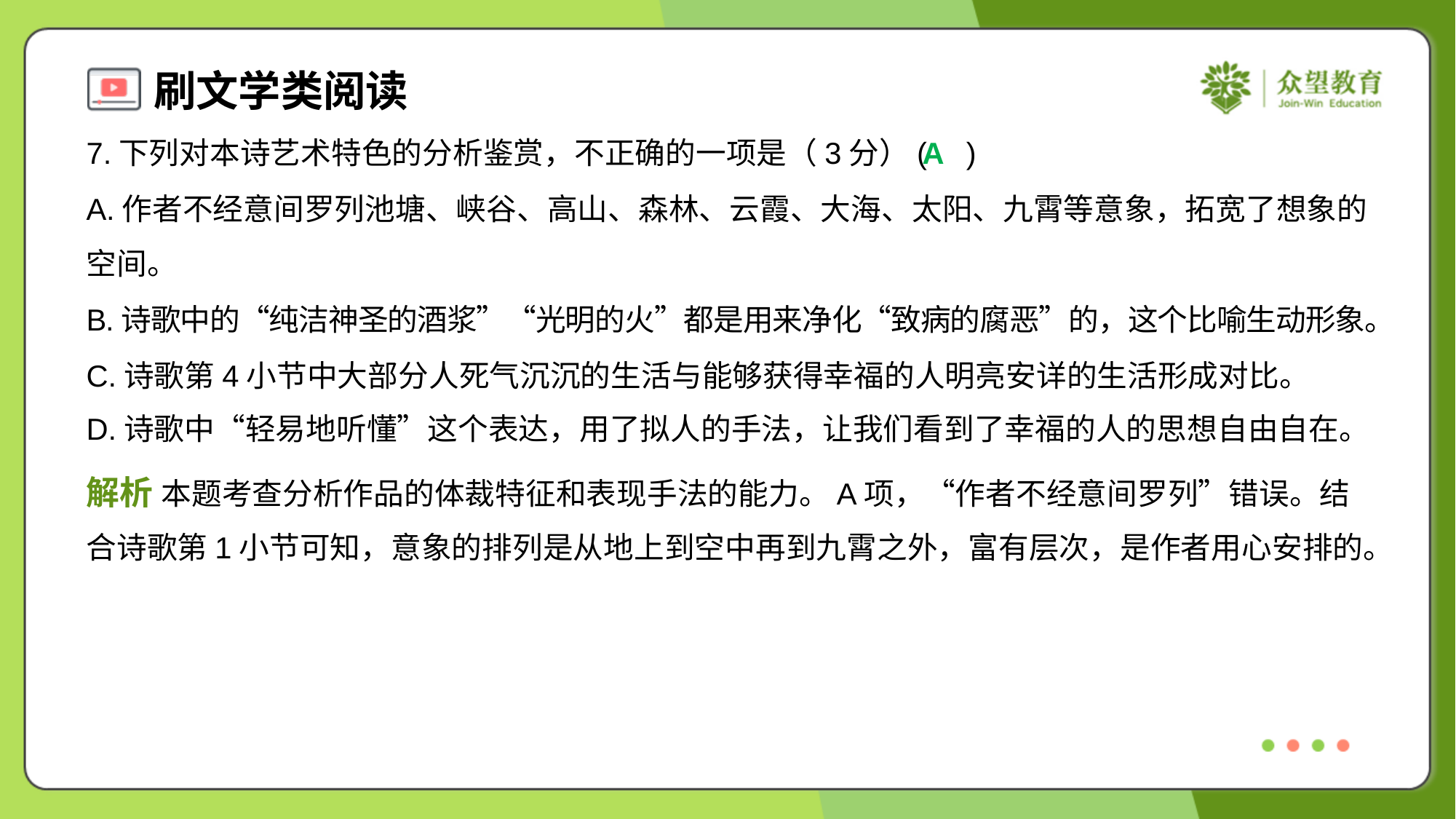

7.下列对本诗艺术特色的分析鉴赏，不正确的一项是（3分）(     )
A
A.作者不经意间罗列池塘、峡谷、高山、森林、云霞、大海、太阳、九霄等意象，拓宽了想象的
空间。
B.诗歌中的“纯洁神圣的酒浆”“光明的火”都是用来净化“致病的腐恶”的，这个比喻生动形象。
C.诗歌第4小节中大部分人死气沉沉的生活与能够获得幸福的人明亮安详的生活形成对比。
D.诗歌中“轻易地听懂”这个表达，用了拟人的手法，让我们看到了幸福的人的思想自由自在。
解析 本题考查分析作品的体裁特征和表现手法的能力。A项，“作者不经意间罗列”错误。结
合诗歌第1小节可知，意象的排列是从地上到空中再到九霄之外，富有层次，是作者用心安排的。